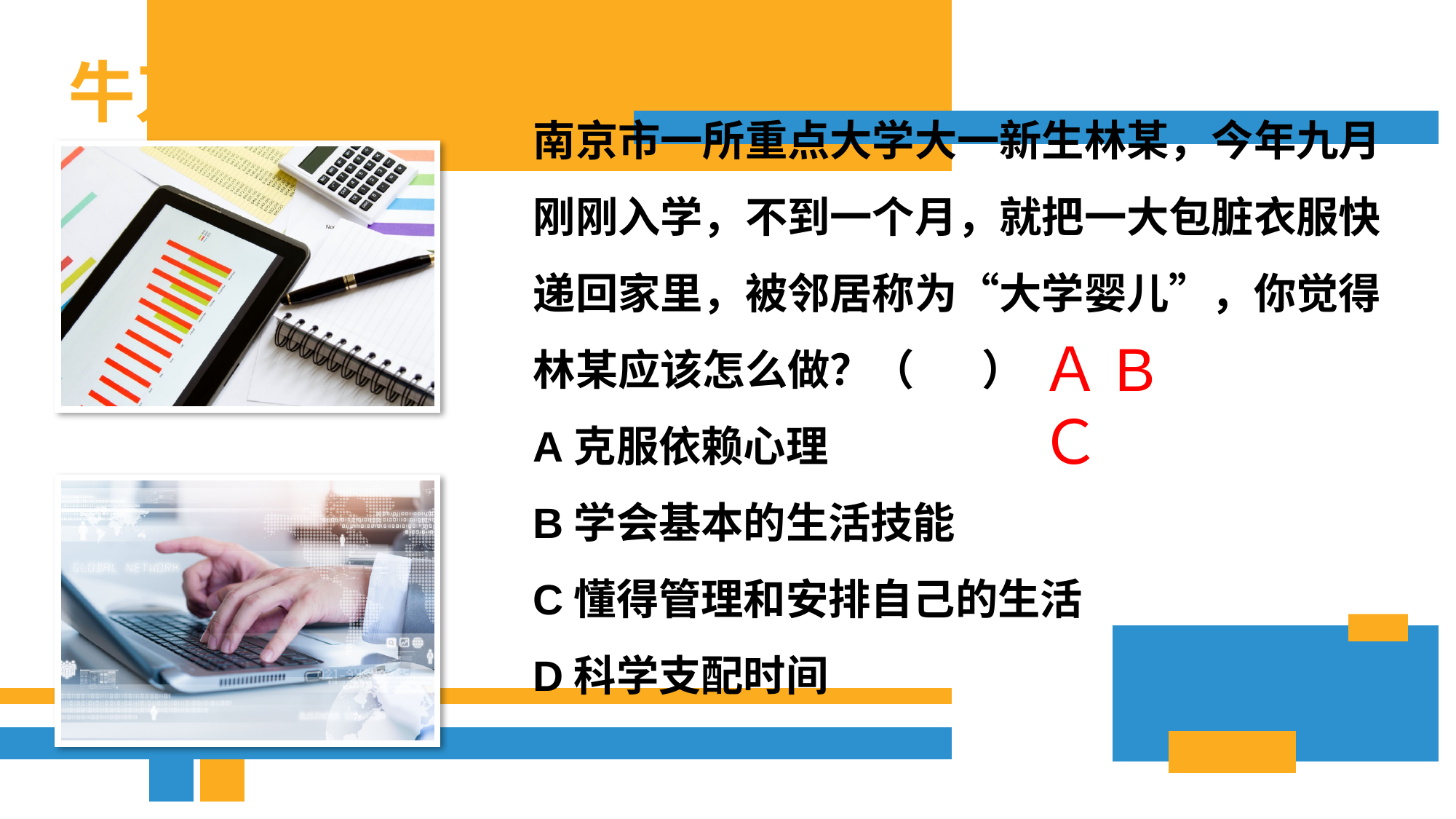

牛刀小试
南京市一所重点大学大一新生林某，今年九月刚刚入学，不到一个月，就把一大包脏衣服快递回家里，被邻居称为“大学婴儿”，你觉得林某应该怎么做？（       ）
A克服依赖心理
B学会基本的生活技能
C懂得管理和安排自己的生活
D科学支配时间

ＡBＣ